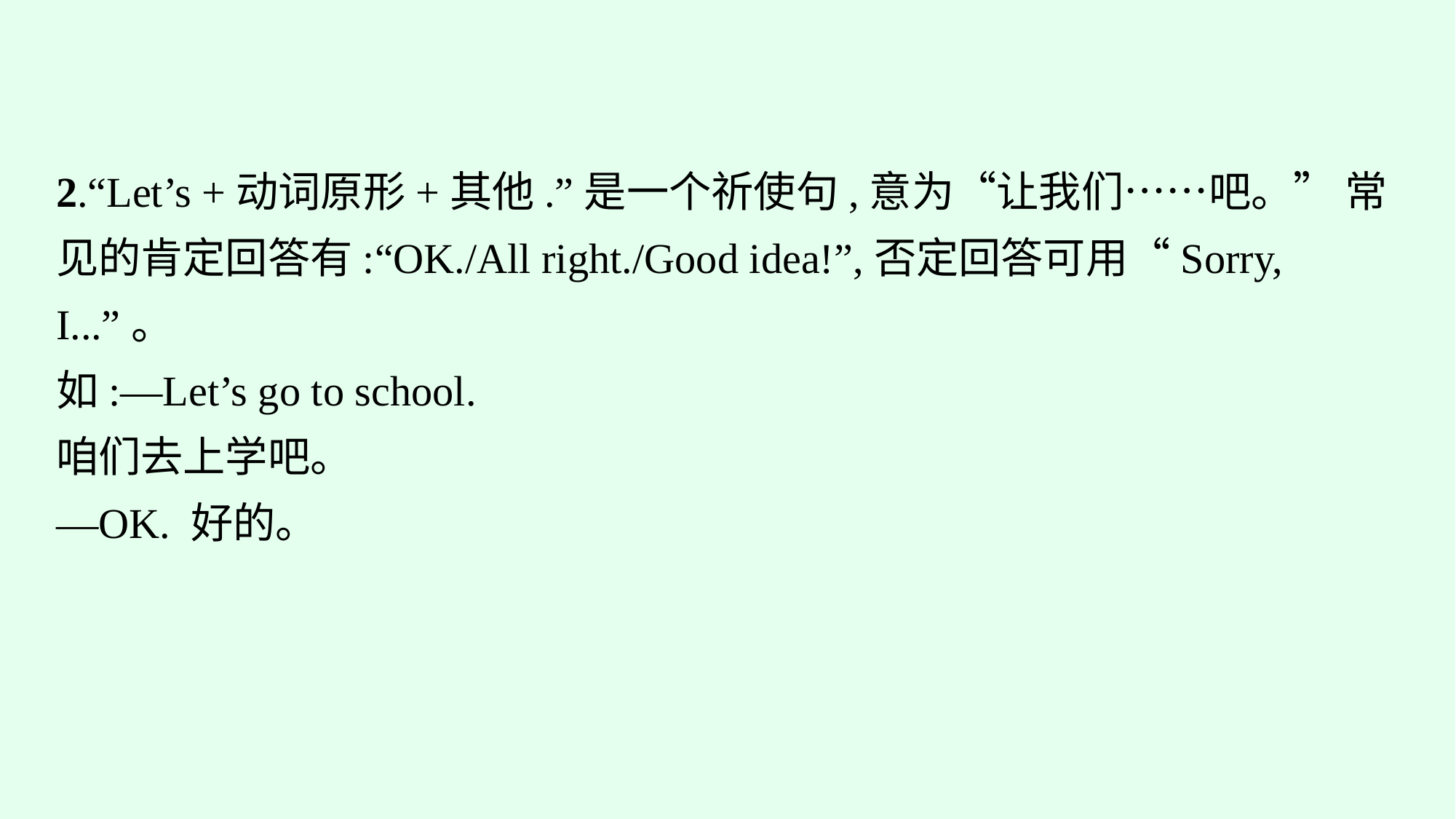

2.“Let’s +动词原形+其他.”是一个祈使句,意为“让我们……吧。” 常见的肯定回答有:“OK./All right./Good idea!”,否定回答可用“Sorry, I...”。
如:—Let’s go to school.
咱们去上学吧。
—OK. 好的。